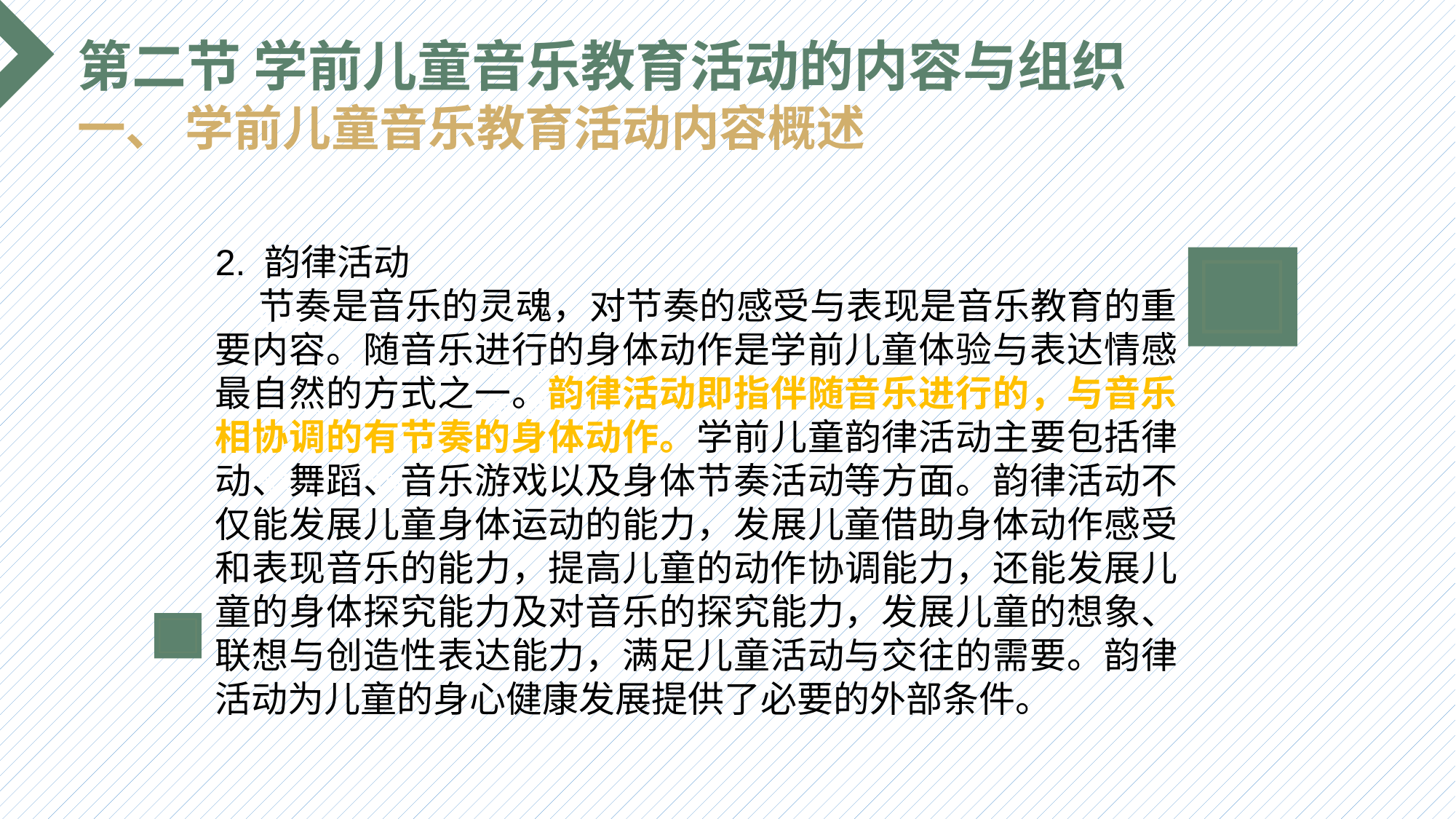

第二节 学前儿童音乐教育活动的内容与组织
一、 学前儿童音乐教育活动内容概述

2. 韵律活动
    节奏是音乐的灵魂，对节奏的感受与表现是音乐教育的重要内容。随音乐进行的身体动作是学前儿童体验与表达情感最自然的方式之一。韵律活动即指伴随音乐进行的，与音乐相协调的有节奏的身体动作。学前儿童韵律活动主要包括律动、舞蹈、音乐游戏以及身体节奏活动等方面。韵律活动不仅能发展儿童身体运动的能力，发展儿童借助身体动作感受和表现音乐的能力，提高儿童的动作协调能力，还能发展儿童的身体探究能力及对音乐的探究能力，发展儿童的想象、联想与创造性表达能力，满足儿童活动与交往的需要。韵律活动为儿童的身心健康发展提供了必要的外部条件。

选题背景
输入您的内容，请简要说明，言简意赅即可输入您的内容，请简要说明，言简意赅即可输入您的内容，请简要说明，言简意赅即可输入您的内容，请简要说明，言简意赅即可